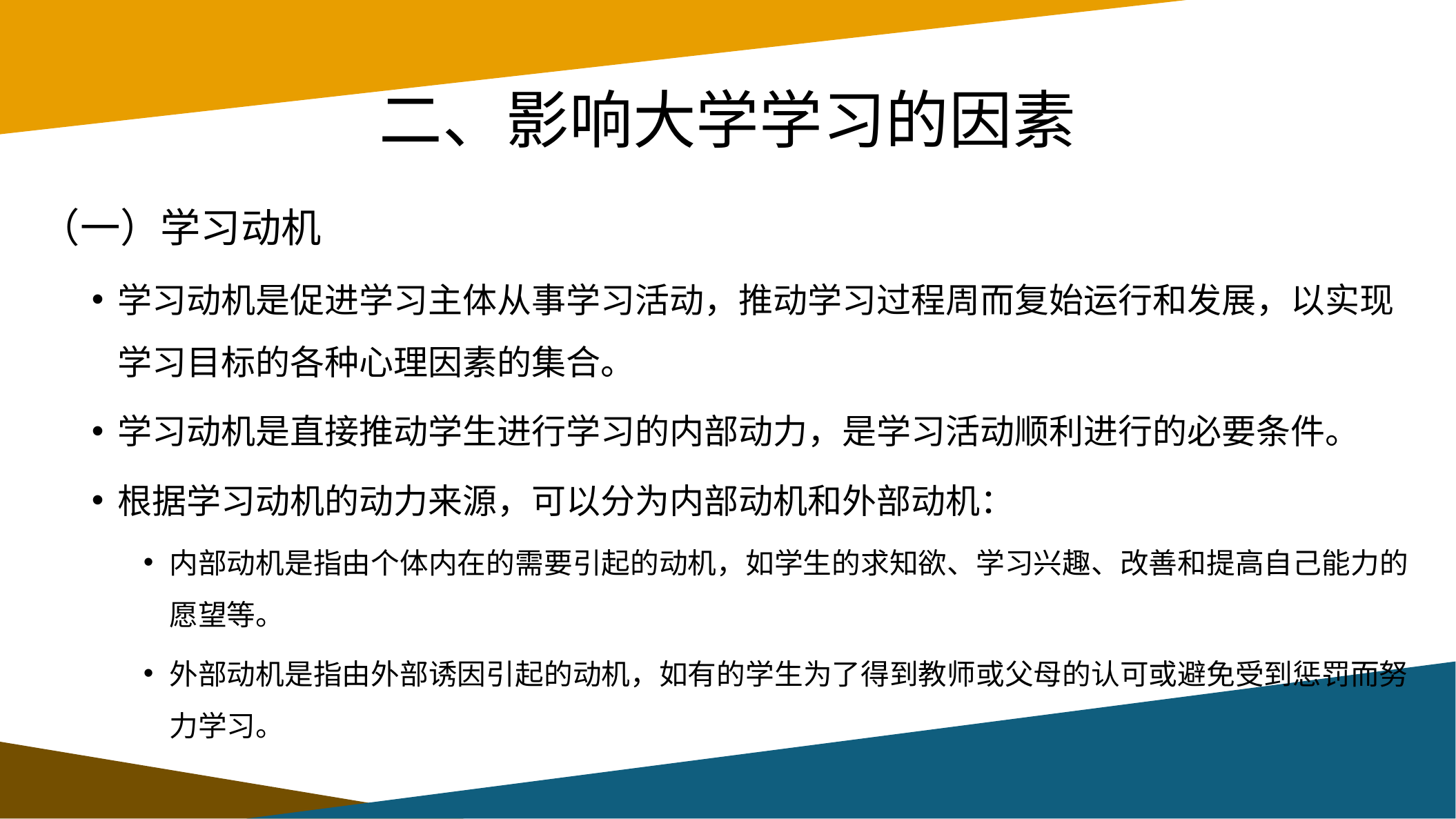

# 二、影响大学学习的因素
（一）学习动机
学习动机是促进学习主体从事学习活动，推动学习过程周而复始运行和发展，以实现学习目标的各种心理因素的集合。
学习动机是直接推动学生进行学习的内部动力，是学习活动顺利进行的必要条件。
根据学习动机的动力来源，可以分为内部动机和外部动机：
内部动机是指由个体内在的需要引起的动机，如学生的求知欲、学习兴趣、改善和提高自己能力的愿望等。
外部动机是指由外部诱因引起的动机，如有的学生为了得到教师或父母的认可或避免受到惩罚而努力学习。